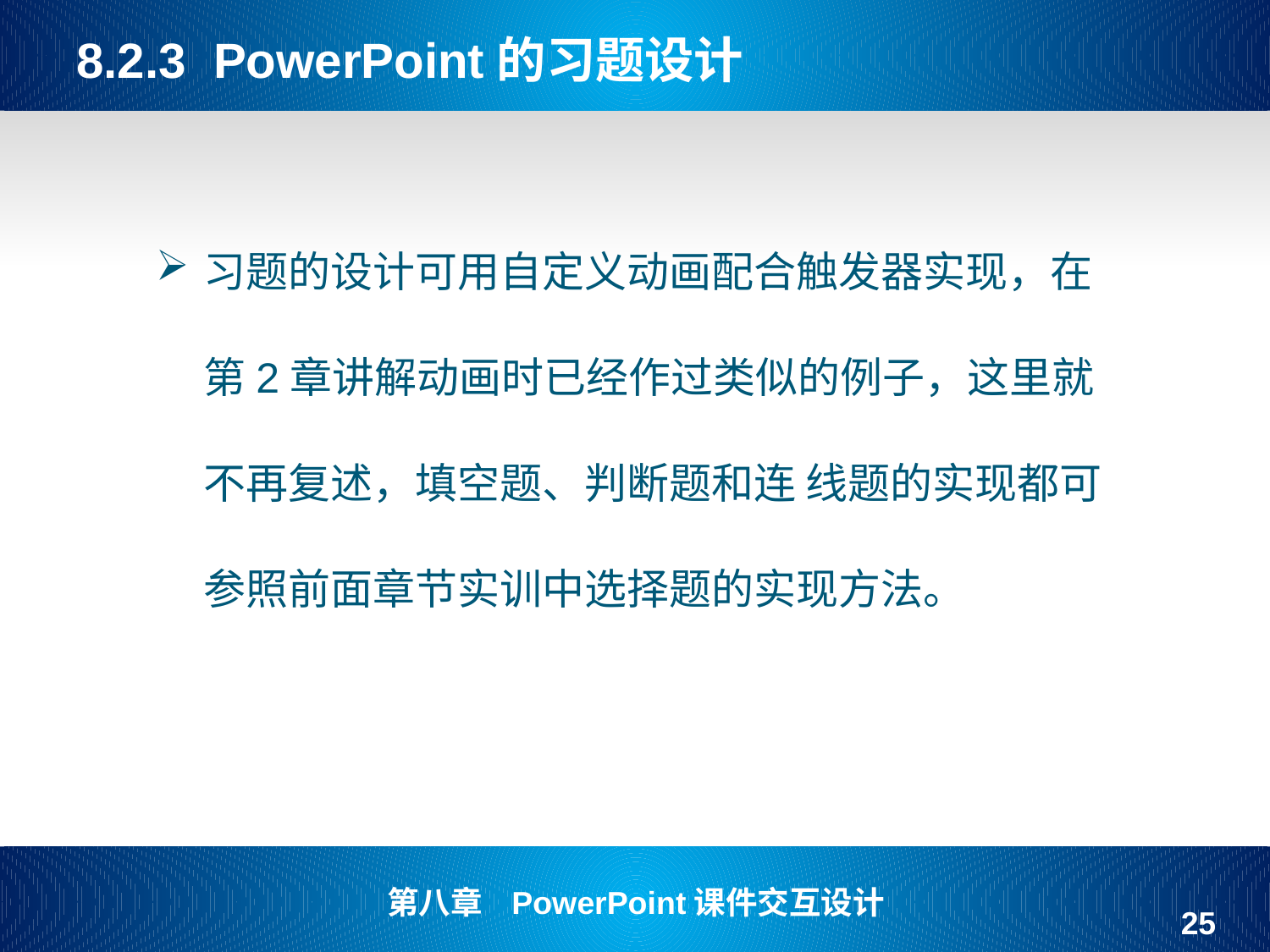

# 8.2.3  PowerPoint的习题设计
习题的设计可用自定义动画配合触发器实现，在第2章讲解动画时已经作过类似的例子，这里就不再复述，填空题、判断题和连 线题的实现都可参照前面章节实训中选择题的实现方法。

25